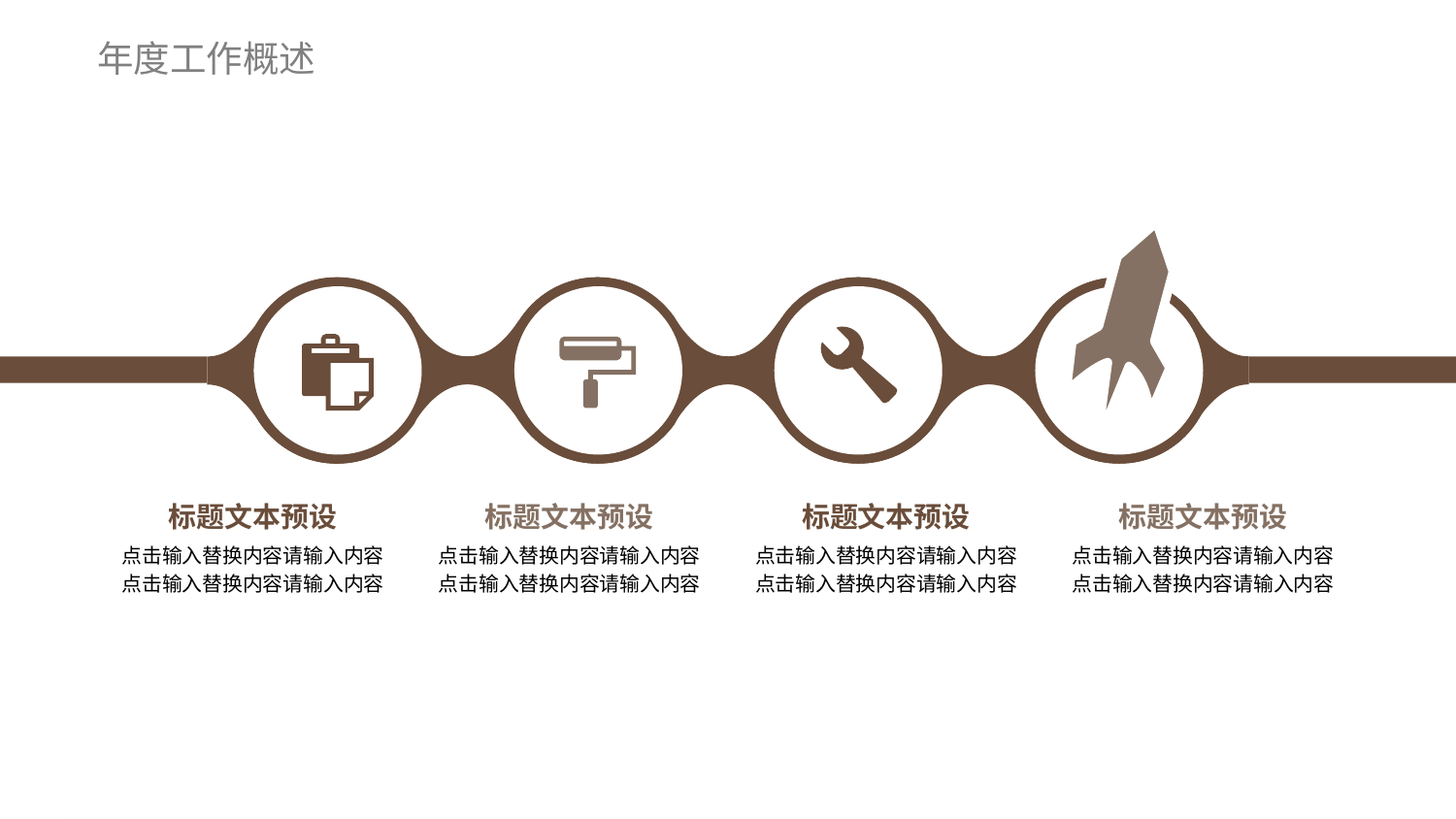

年度工作概述

标题文本预设
点击输入替换内容请输入内容
点击输入替换内容请输入内容
标题文本预设
点击输入替换内容请输入内容
点击输入替换内容请输入内容
标题文本预设
点击输入替换内容请输入内容
点击输入替换内容请输入内容
标题文本预设
点击输入替换内容请输入内容
点击输入替换内容请输入内容